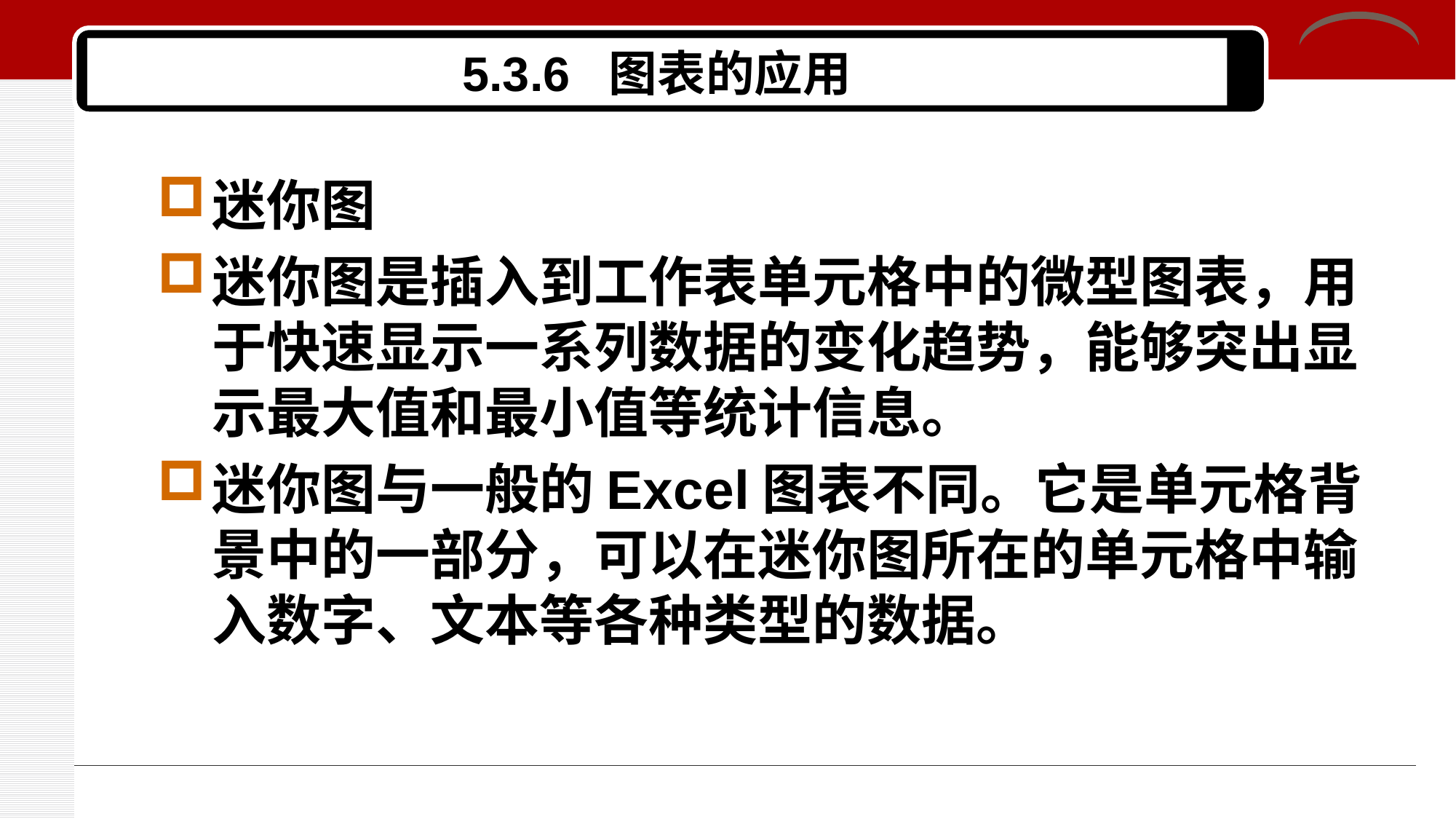

# 5.3.6  图表的应用
迷你图
迷你图是插入到工作表单元格中的微型图表，用于快速显示一系列数据的变化趋势，能够突出显示最大值和最小值等统计信息。
迷你图与一般的Excel图表不同。它是单元格背景中的一部分，可以在迷你图所在的单元格中输入数字、文本等各种类型的数据。